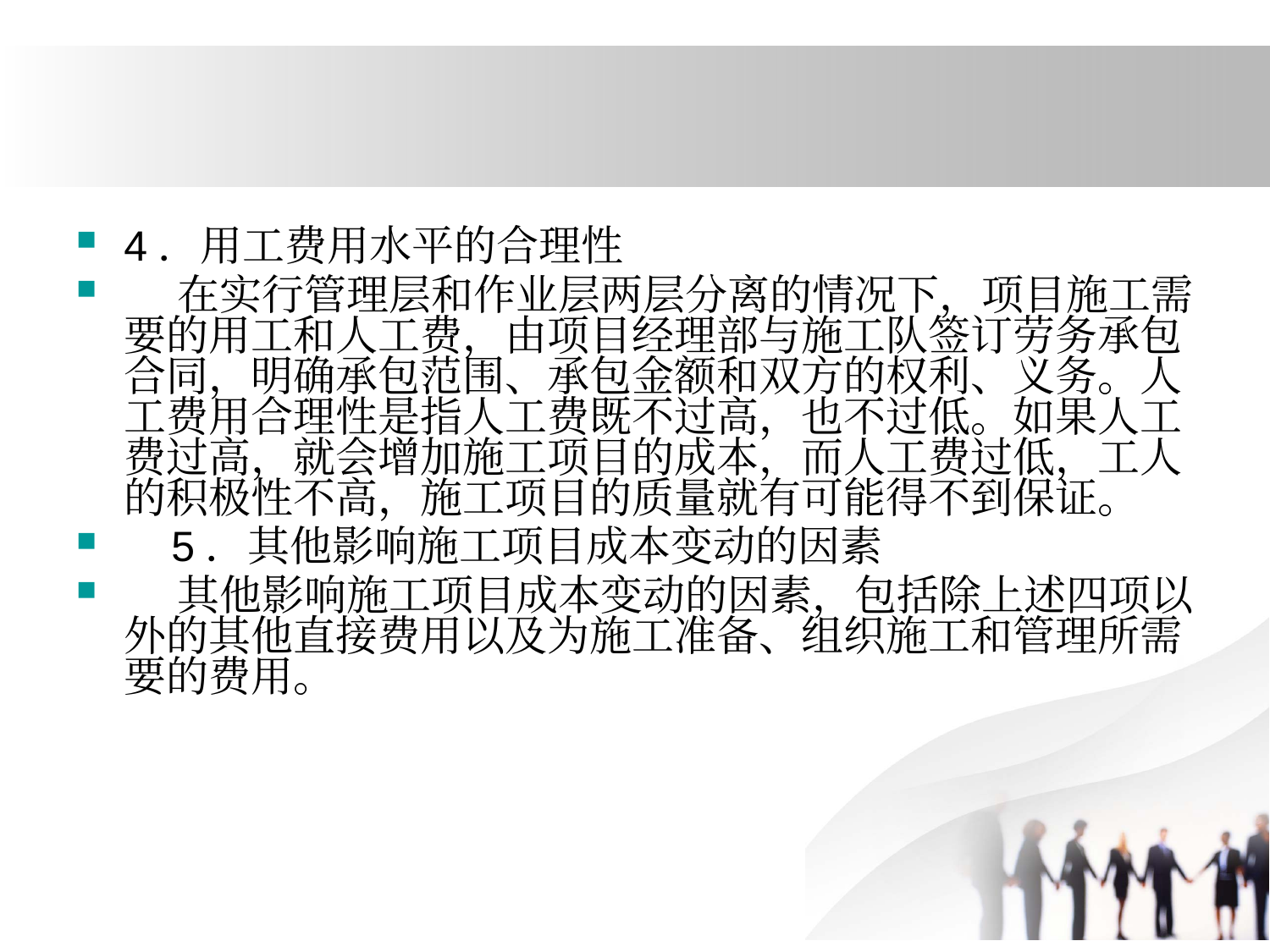

#
4．用工费用水平的合理性
    在实行管理层和作业层两层分离的情况下，项目施工需要的用工和人工费，由项目经理部与施工队签订劳务承包合同，明确承包范围、承包金额和双方的权利、义务。人工费用合理性是指人工费既不过高，也不过低。如果人工费过高，就会增加施工项目的成本，而人工费过低，工人的积极性不高，施工项目的质量就有可能得不到保证。
    5．其他影响施工项目成本变动的因素
    其他影响施工项目成本变动的因素，包括除上述四项以外的其他直接费用以及为施工准备、组织施工和管理所需要的费用。